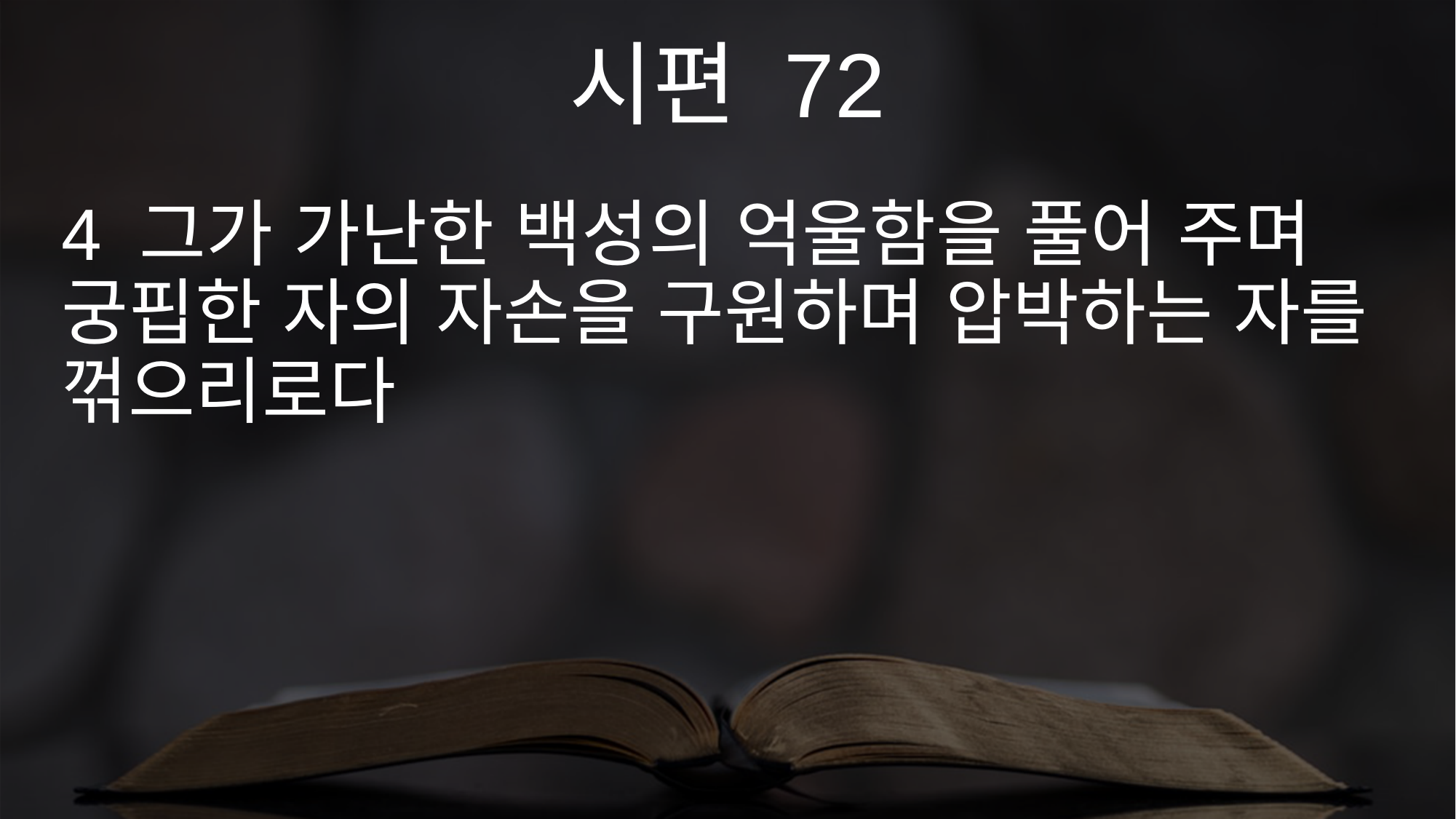

시편 72
4 그가 가난한 백성의 억울함을 풀어 주며 궁핍한 자의 자손을 구원하며 압박하는 자를 꺾으리로다